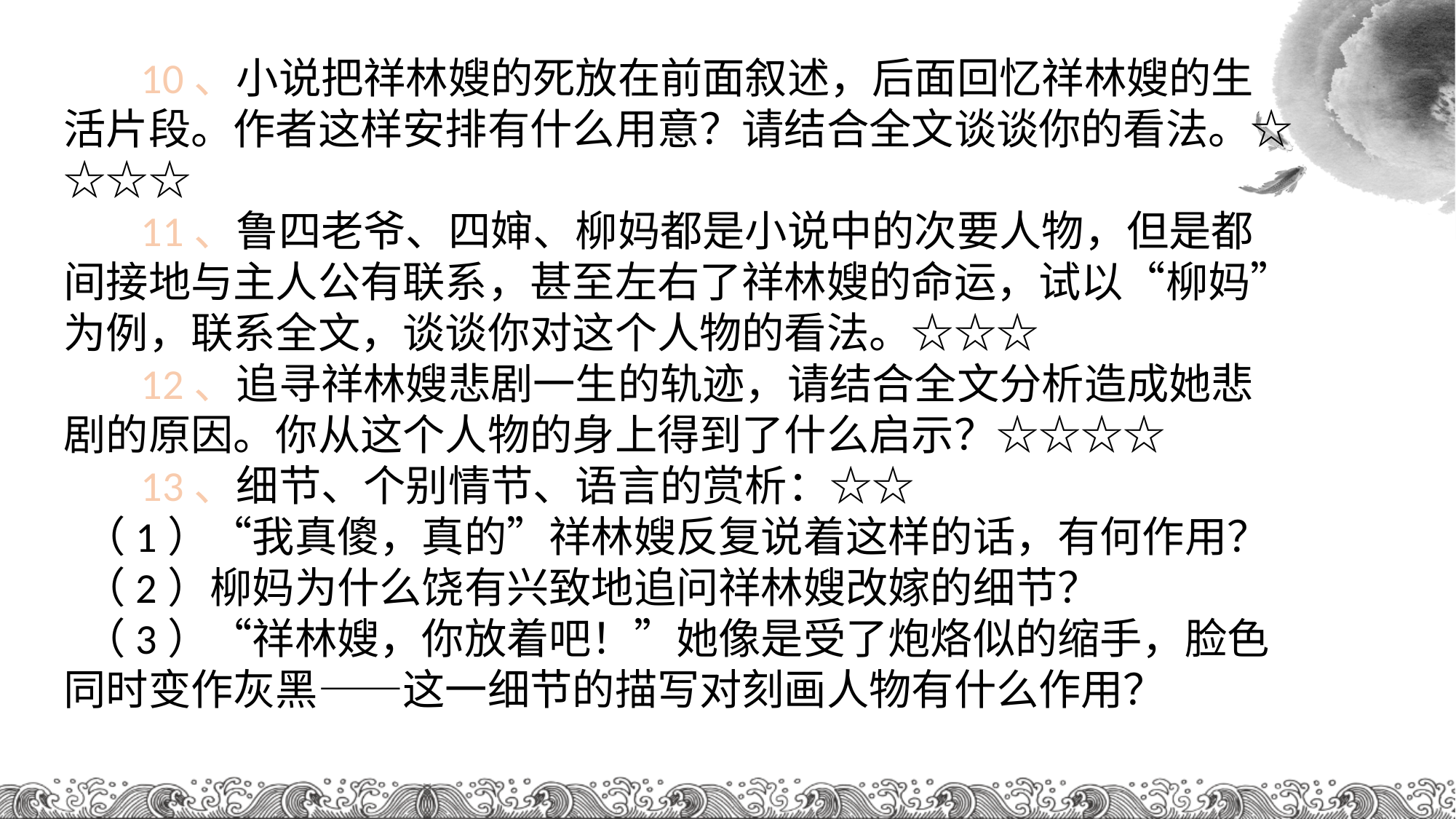

10、小说把祥林嫂的死放在前面叙述，后面回忆祥林嫂的生活片段。作者这样安排有什么用意？请结合全文谈谈你的看法。☆☆☆☆
        11、鲁四老爷、四婶、柳妈都是小说中的次要人物，但是都间接地与主人公有联系，甚至左右了祥林嫂的命运，试以“柳妈”为例，联系全文，谈谈你对这个人物的看法。☆☆☆
        12、追寻祥林嫂悲剧一生的轨迹，请结合全文分析造成她悲剧的原因。你从这个人物的身上得到了什么启示？☆☆☆☆
        13、细节、个别情节、语言的赏析：☆☆
 （1）“我真傻，真的”祥林嫂反复说着这样的话，有何作用？
 （2）柳妈为什么饶有兴致地追问祥林嫂改嫁的细节？
 （3）“祥林嫂，你放着吧！”她像是受了炮烙似的缩手，脸色同时变作灰黑——这一细节的描写对刻画人物有什么作用？